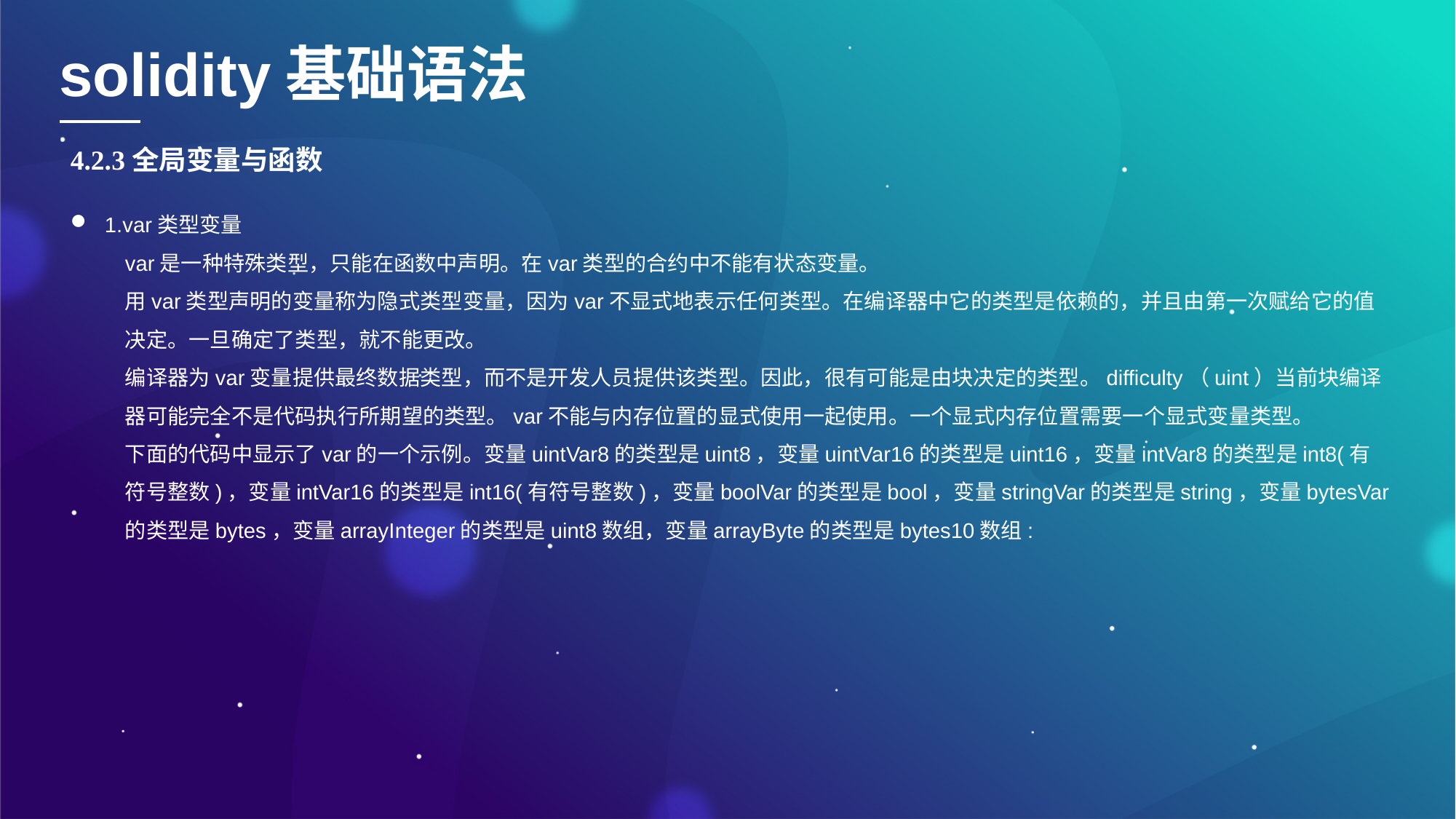

solidity基础语法
4.2.3全局变量与函数
1.var类型变量
var是一种特殊类型，只能在函数中声明。在var类型的合约中不能有状态变量。
用var类型声明的变量称为隐式类型变量，因为var不显式地表示任何类型。在编译器中它的类型是依赖的，并且由第一次赋给它的值决定。一旦确定了类型，就不能更改。
编译器为var变量提供最终数据类型，而不是开发人员提供该类型。因此，很有可能是由块决定的类型。difficulty（uint）当前块编译器可能完全不是代码执行所期望的类型。var不能与内存位置的显式使用一起使用。一个显式内存位置需要一个显式变量类型。
下面的代码中显示了var的一个示例。变量uintVar8的类型是uint8，变量uintVar16的类型是uint16，变量intVar8的类型是int8(有符号整数)，变量intVar16的类型是int16(有符号整数)，变量boolVar的类型是bool，变量stringVar的类型是string，变量bytesVar的类型是bytes，变量arrayInteger的类型是uint8数组，变量arrayByte的类型是bytes10数组: